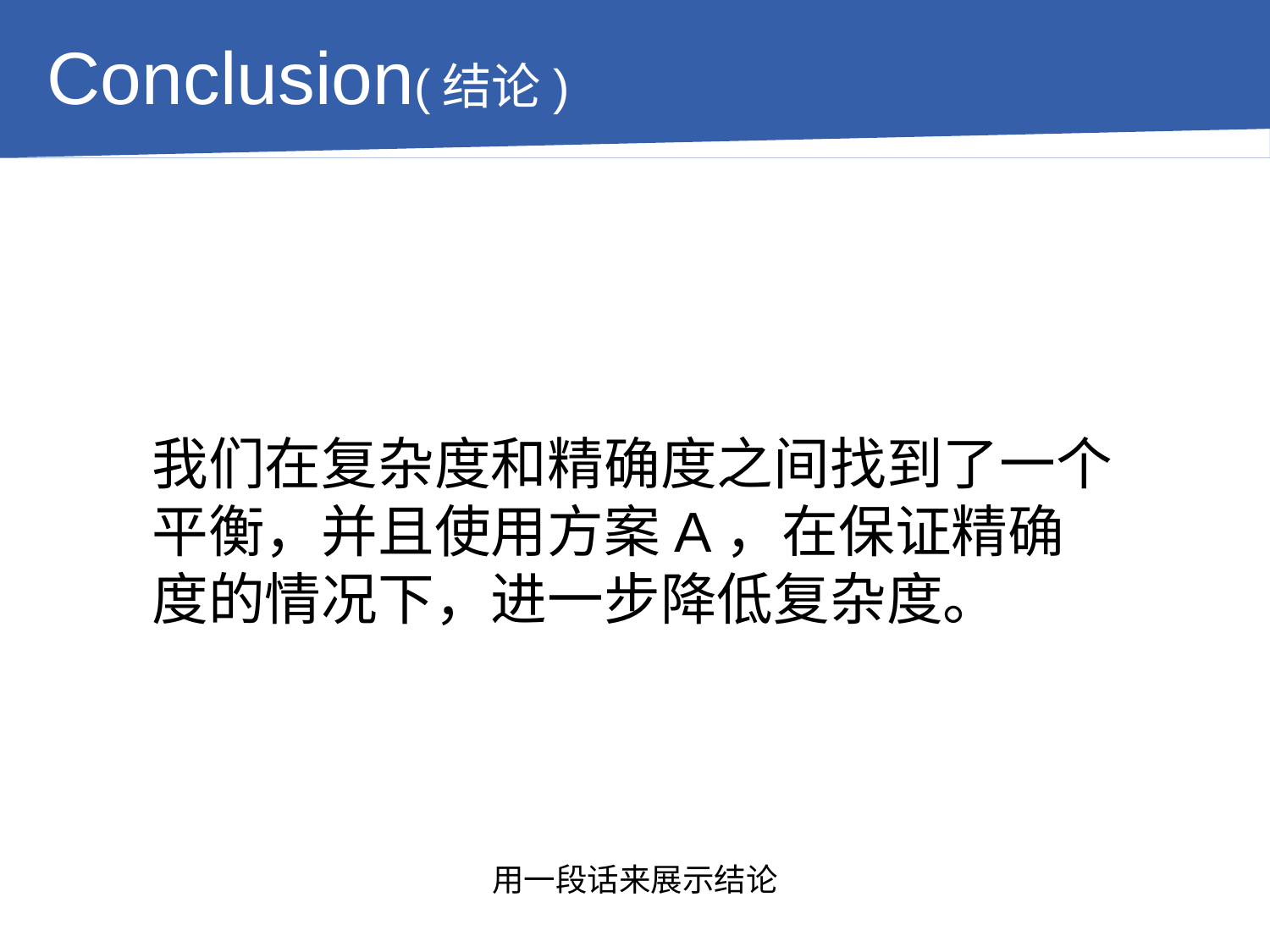

Conclusion(结论)
我们在复杂度和精确度之间找到了一个平衡，并且使用方案A，在保证精确度的情况下，进一步降低复杂度。
用一段话来展示结论